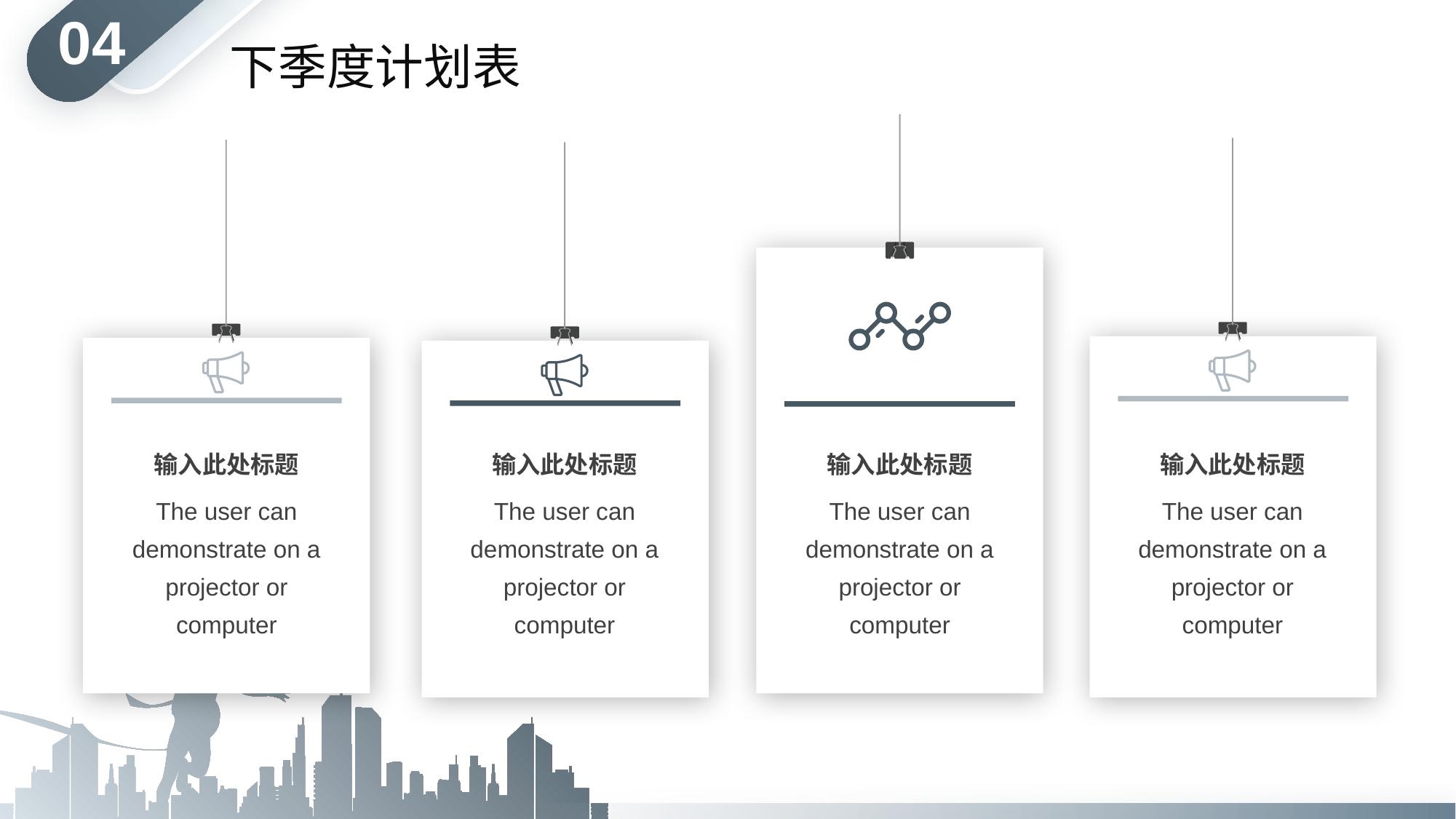

# 04
下季度计划表

输入此处标题
The user can demonstrate on a projector or computer
输入此处标题
The user can demonstrate on a projector or computer
输入此处标题
The user can demonstrate on a projector or computer
输入此处标题
The user can demonstrate on a projector or computer